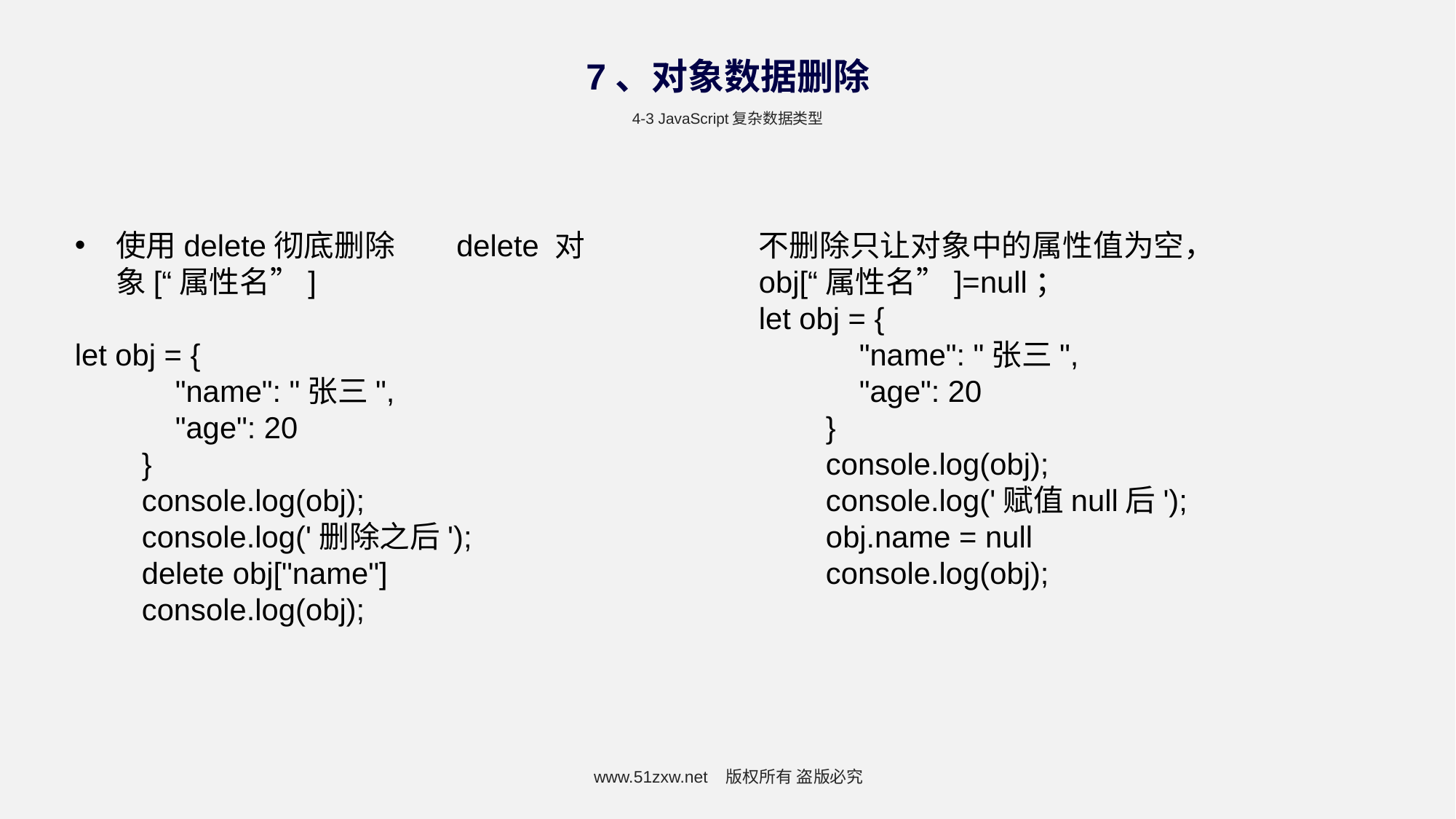

7、对象数据删除
4-3 JavaScript复杂数据类型
使用delete彻底删除        delete 对象[“属性名”]

let obj = {
            "name": "张三",
            "age": 20
        }
        console.log(obj);
        console.log('删除之后');
        delete obj["name"]
        console.log(obj);

不删除只让对象中的属性值为空， obj[“属性名”]=null；
let obj = {
            "name": "张三",
            "age": 20
        }
        console.log(obj);
        console.log('赋值null后');
        obj.name = null
        console.log(obj);

www.51zxw.net   版权所有 盗版必究